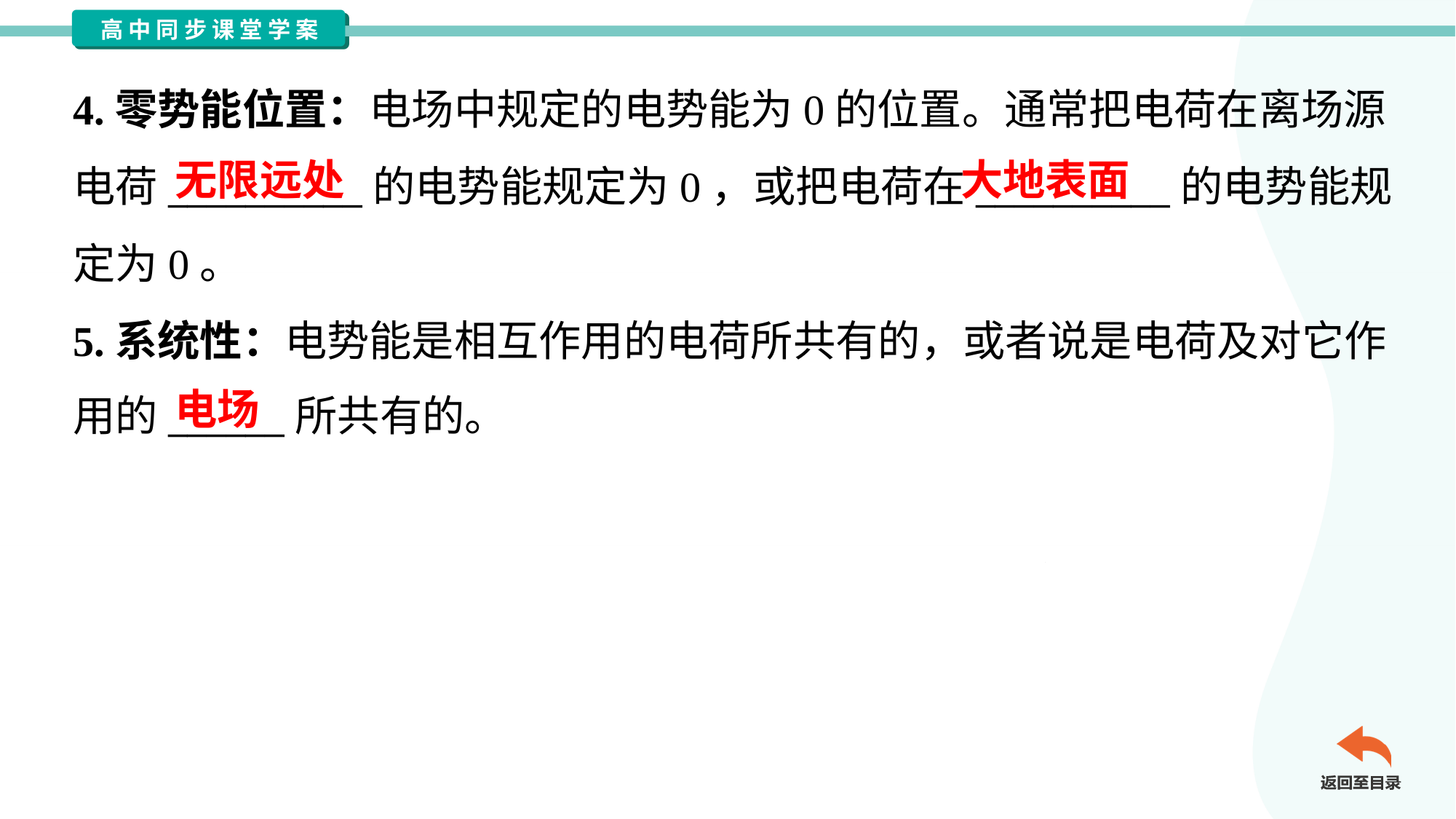

4.零势能位置：电场中规定的电势能为0的位置。通常把电荷在离场源
电荷__________的电势能规定为0，或把电荷在__________的电势能规
定为0。
5.系统性：电势能是相互作用的电荷所共有的，或者说是电荷及对它作
用的______所共有的。
无限远处
大地表面
电场